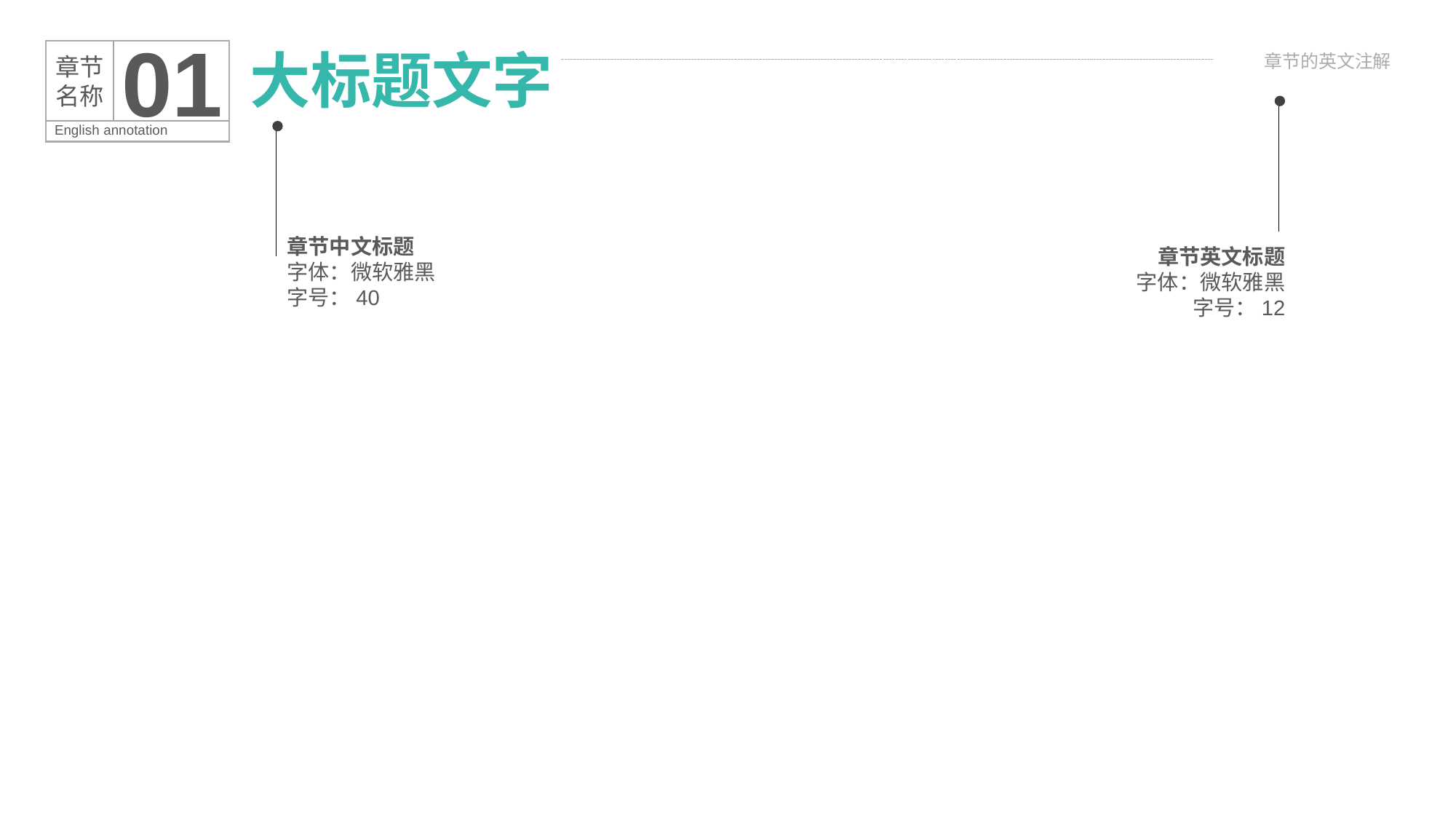

01
大标题文字

章节的英文注解
章节名称
English annotation

章节中文标题
字体：微软雅黑
字号：40
章节英文标题
字体：微软雅黑
字号：12